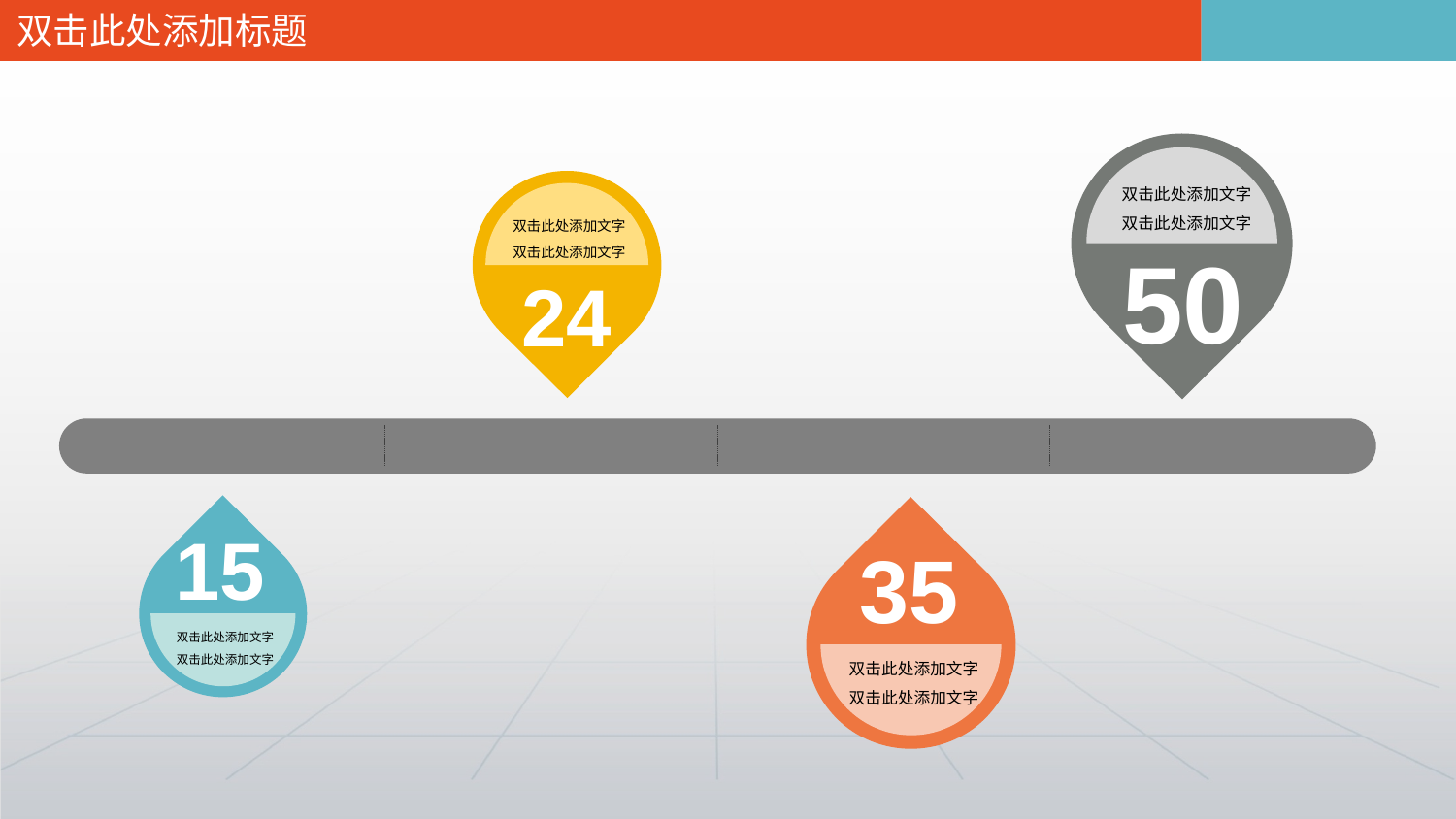

双击此处添加标题

50

双击此处添加文字
双击此处添加文字

24
双击此处添加文字
双击此处添加文字

15

双击此处添加文字
双击此处添加文字

35
双击此处添加文字
双击此处添加文字